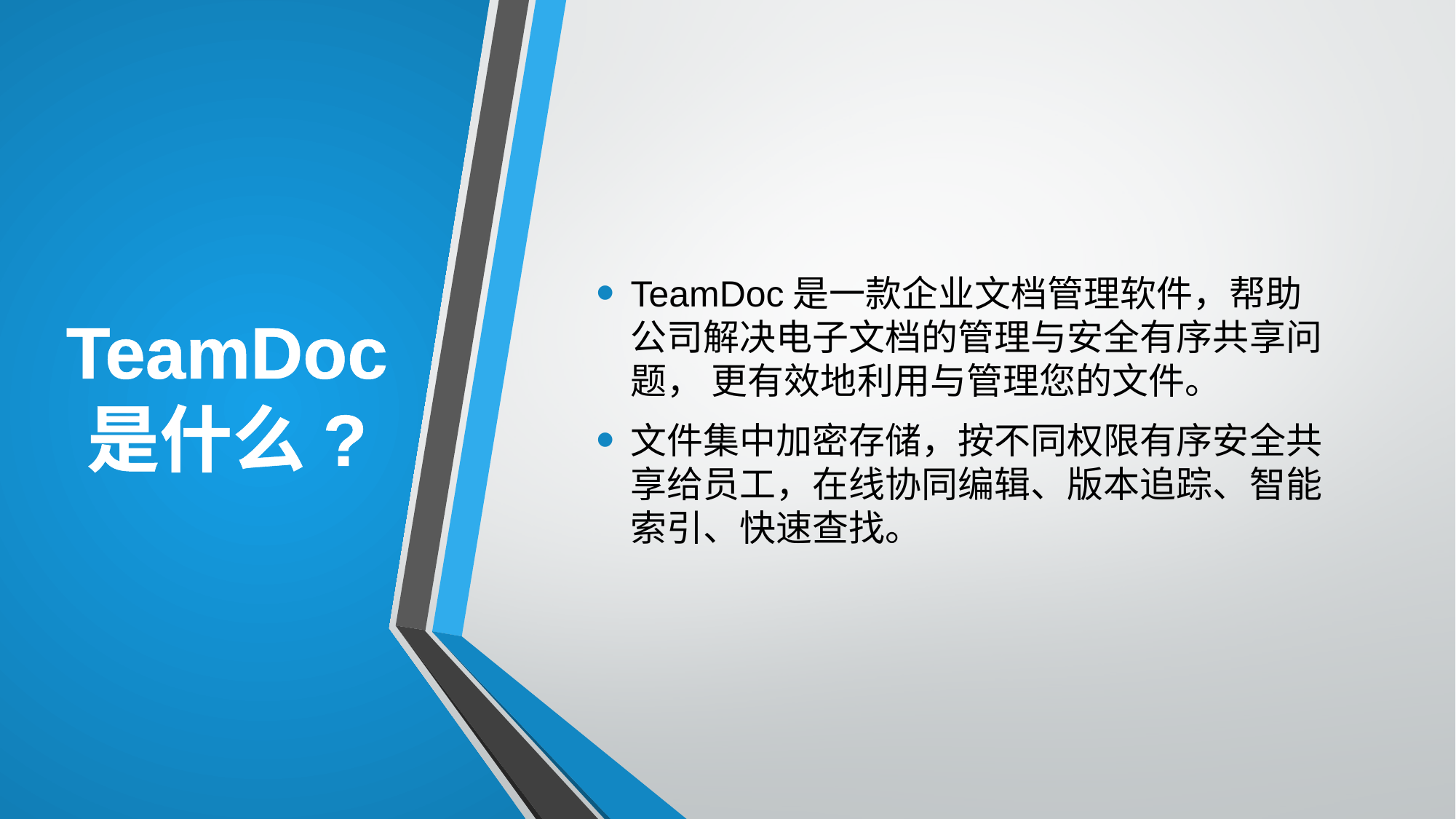

TeamDoc是一款企业文档管理软件，帮助公司解决电子文档的管理与安全有序共享问题， 更有效地利用与管理您的文件。
文件集中加密存储，按不同权限有序安全共享给员工，在线协同编辑、版本追踪、智能索引、快速查找。
TeamDoc
是什么?